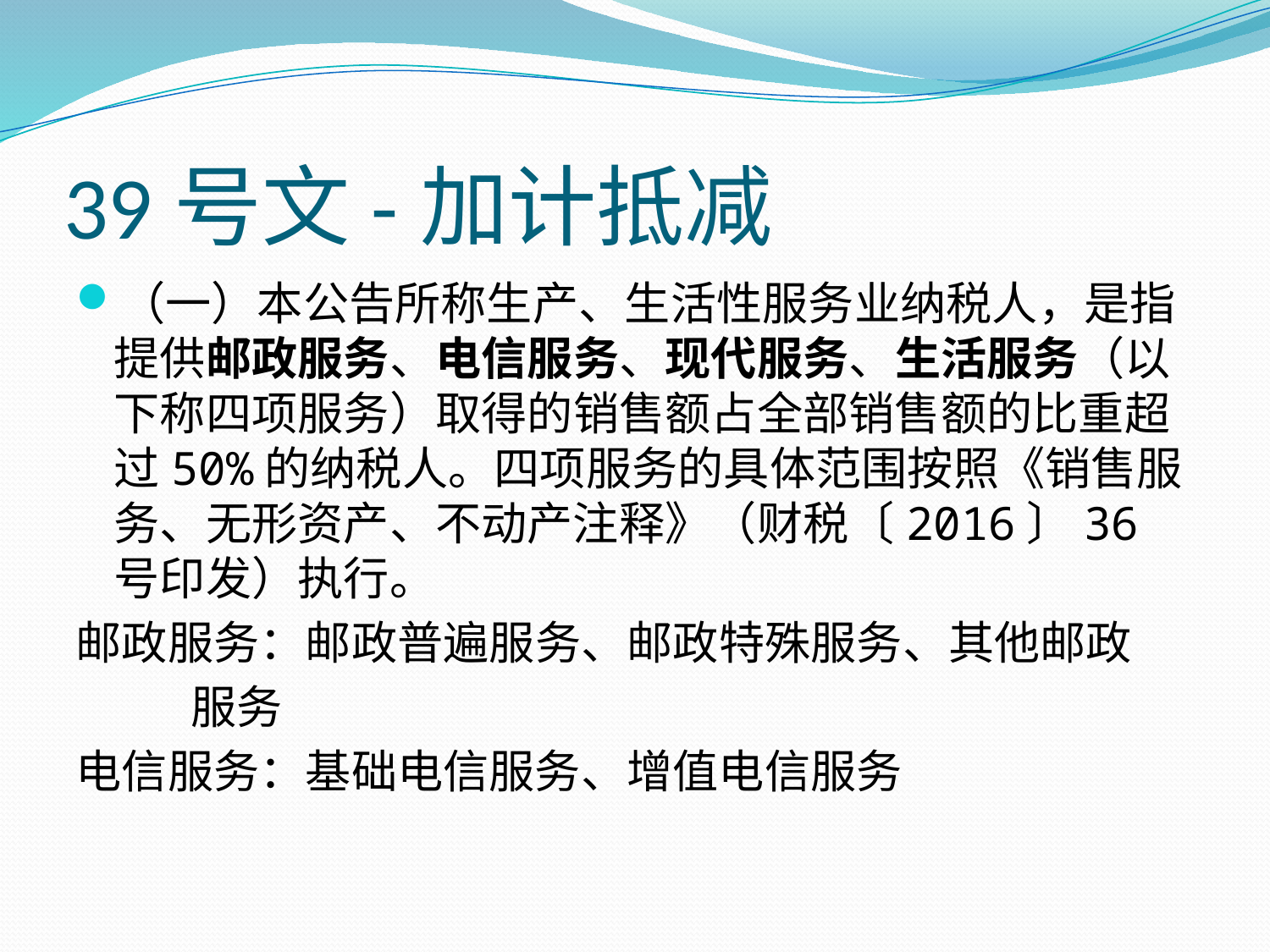

# 39号文-加计抵减
（一）本公告所称生产、生活性服务业纳税人，是指提供邮政服务、电信服务、现代服务、生活服务（以下称四项服务）取得的销售额占全部销售额的比重超过50%的纳税人。四项服务的具体范围按照《销售服务、无形资产、不动产注释》（财税〔2016〕36号印发）执行。
邮政服务：邮政普遍服务、邮政特殊服务、其他邮政
          服务
电信服务：基础电信服务、增值电信服务